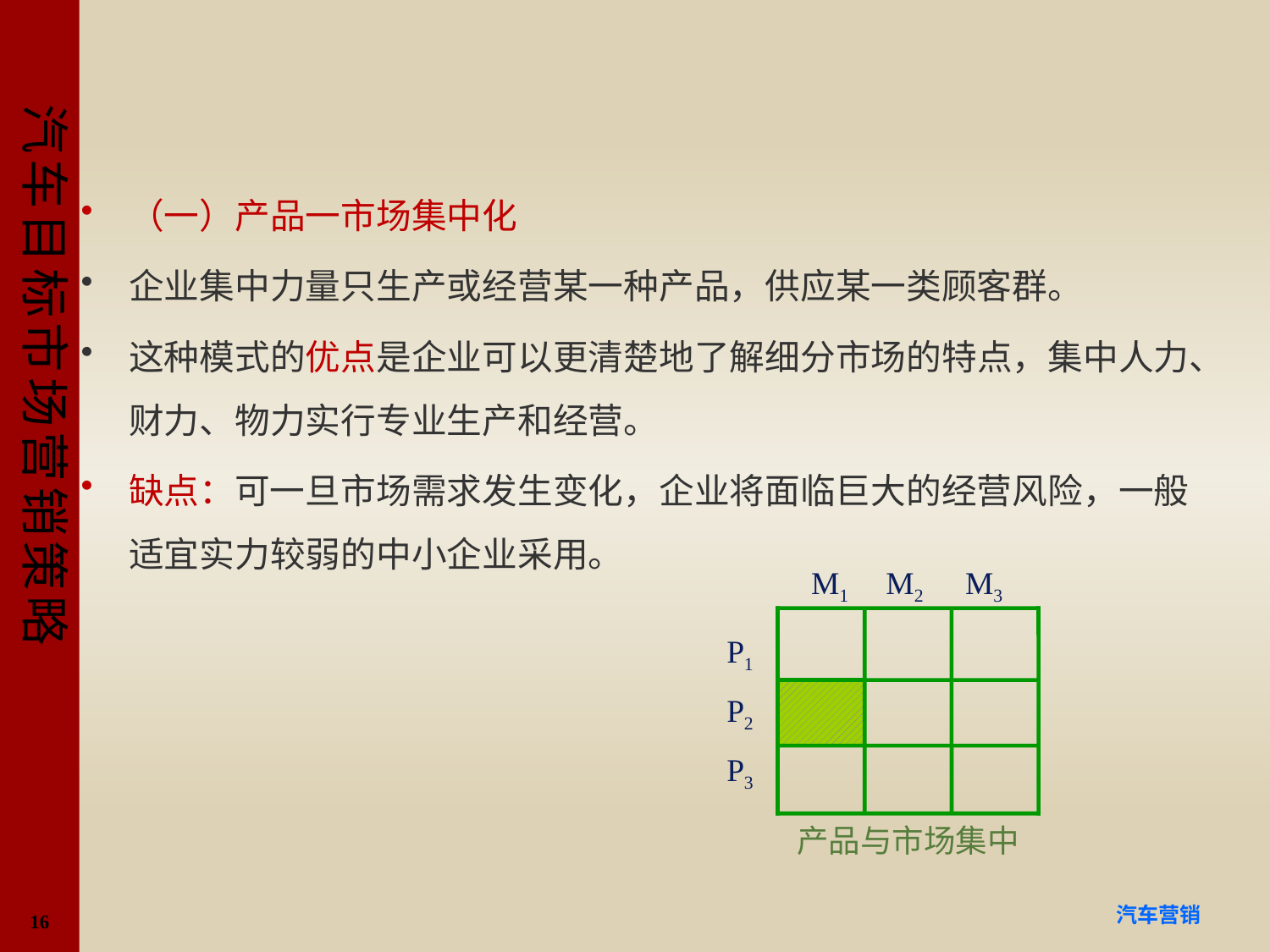

#
（一）产品一市场集中化
企业集中力量只生产或经营某一种产品，供应某一类顾客群。
这种模式的优点是企业可以更清楚地了解细分市场的特点，集中人力、财力、物力实行专业生产和经营。
缺点：可一旦市场需求发生变化，企业将面临巨大的经营风险，一般适宜实力较弱的中小企业采用。

M1        M2         M3

P1
P2
P3

产品与市场集中
16